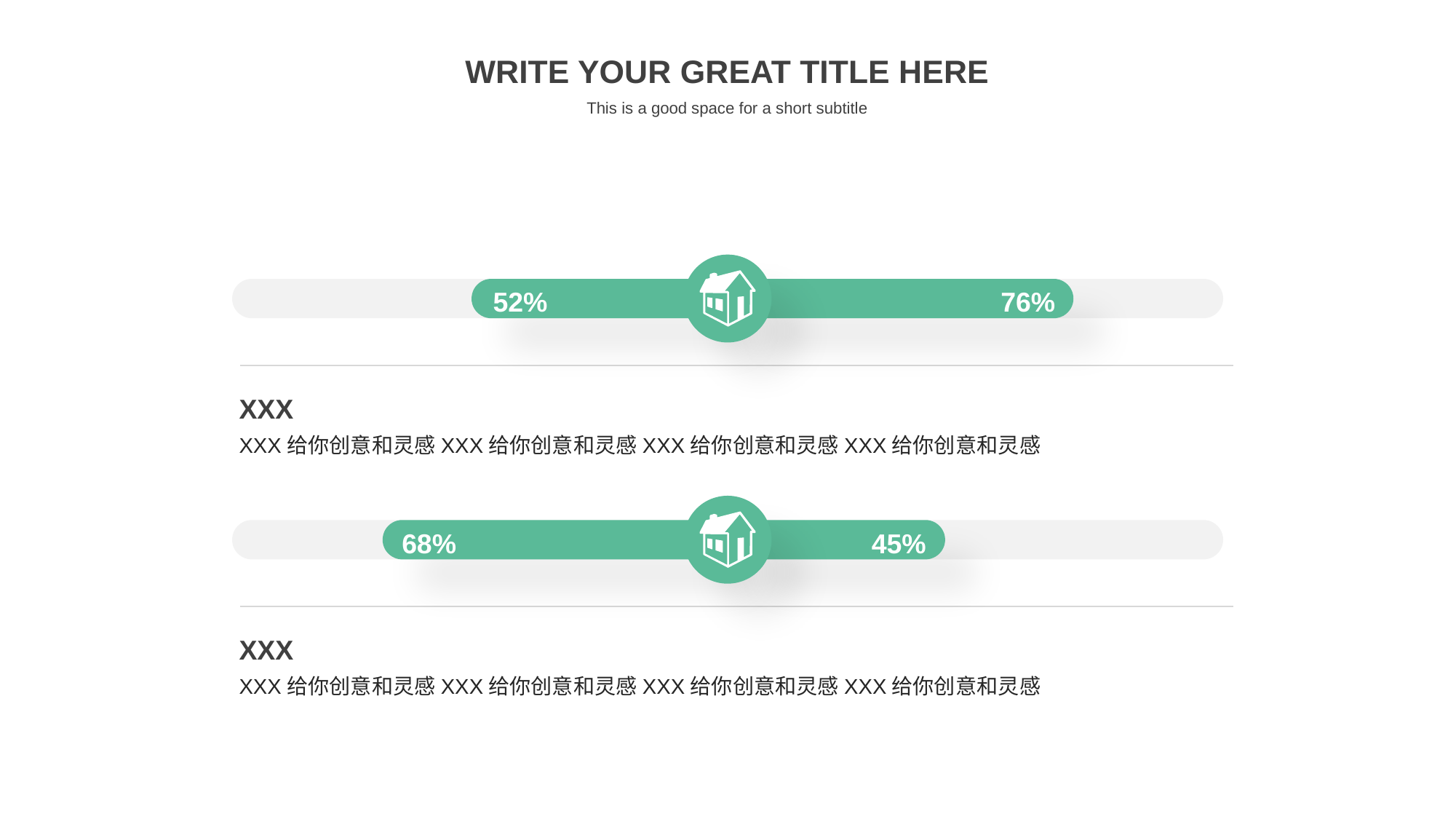

WRITE YOUR GREAT TITLE HERE
This is a good space for a short subtitle

52%
76%
XXX
XXX给你创意和灵感XXX给你创意和灵感XXX给你创意和灵感XXX给你创意和灵感

68%
45%
XXX
XXX给你创意和灵感XXX给你创意和灵感XXX给你创意和灵感XXX给你创意和灵感